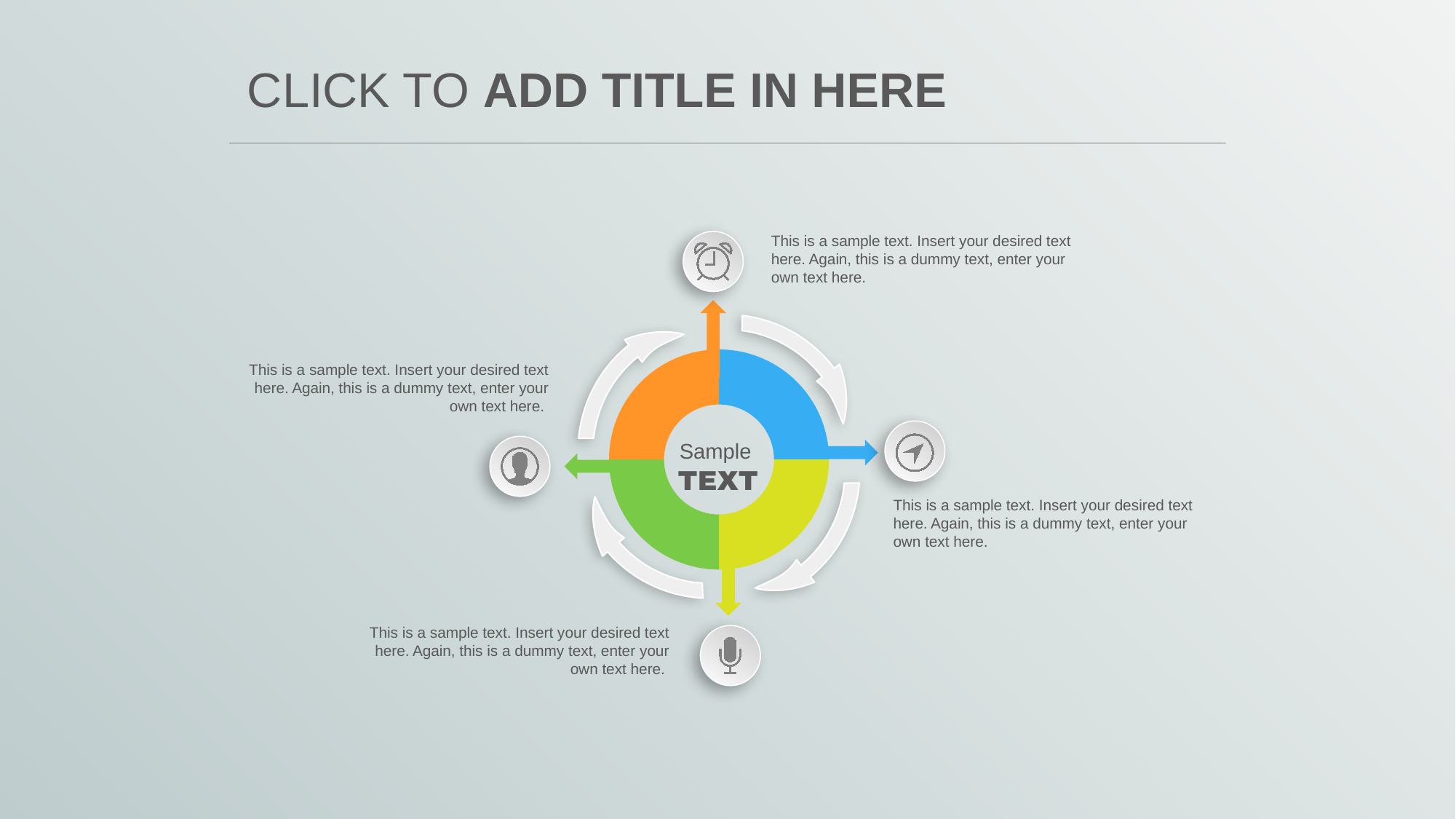

# CLICK TO ADD TITLE IN HERE

This is a sample text. Insert your desired text here. Again, this is a dummy text, enter your own text here.

### Chart

| Category | 销售额 |
|---|---|
| 第一季度 | 25.0 |
| 第二季度 | 25.0 |
| 第三季度 | 25.0 |
| 第四季度 | 25.0 |
This is a sample text. Insert your desired text here. Again, this is a dummy text, enter your own text here.

Sample
TEXT

This is a sample text. Insert your desired text here. Again, this is a dummy text, enter your own text here.

This is a sample text. Insert your desired text here. Again, this is a dummy text, enter your own text here.